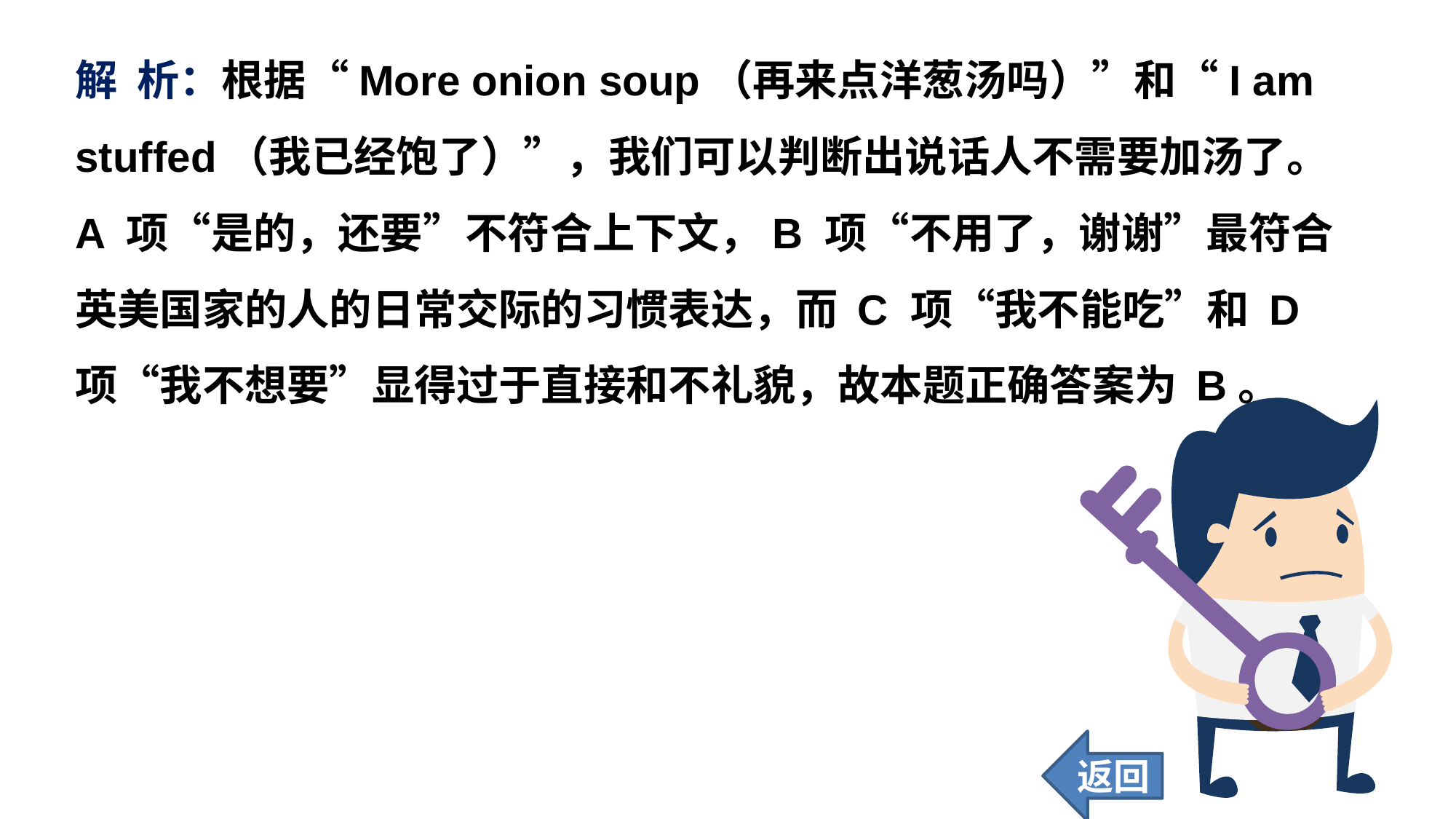

解  析：根据“More onion soup（再来点洋葱汤吗）”和“I am stuffed（我已经饱了）”，我们可以判断出说话人不需要加汤了。A 项“是的，还要”不符合上下文，B 项“不用了，谢谢”最符合英美国家的人的日常交际的习惯表达，而 C 项“我不能吃”和 D 项“我不想要”显得过于直接和不礼貌，故本题正确答案为 B。

返回
60